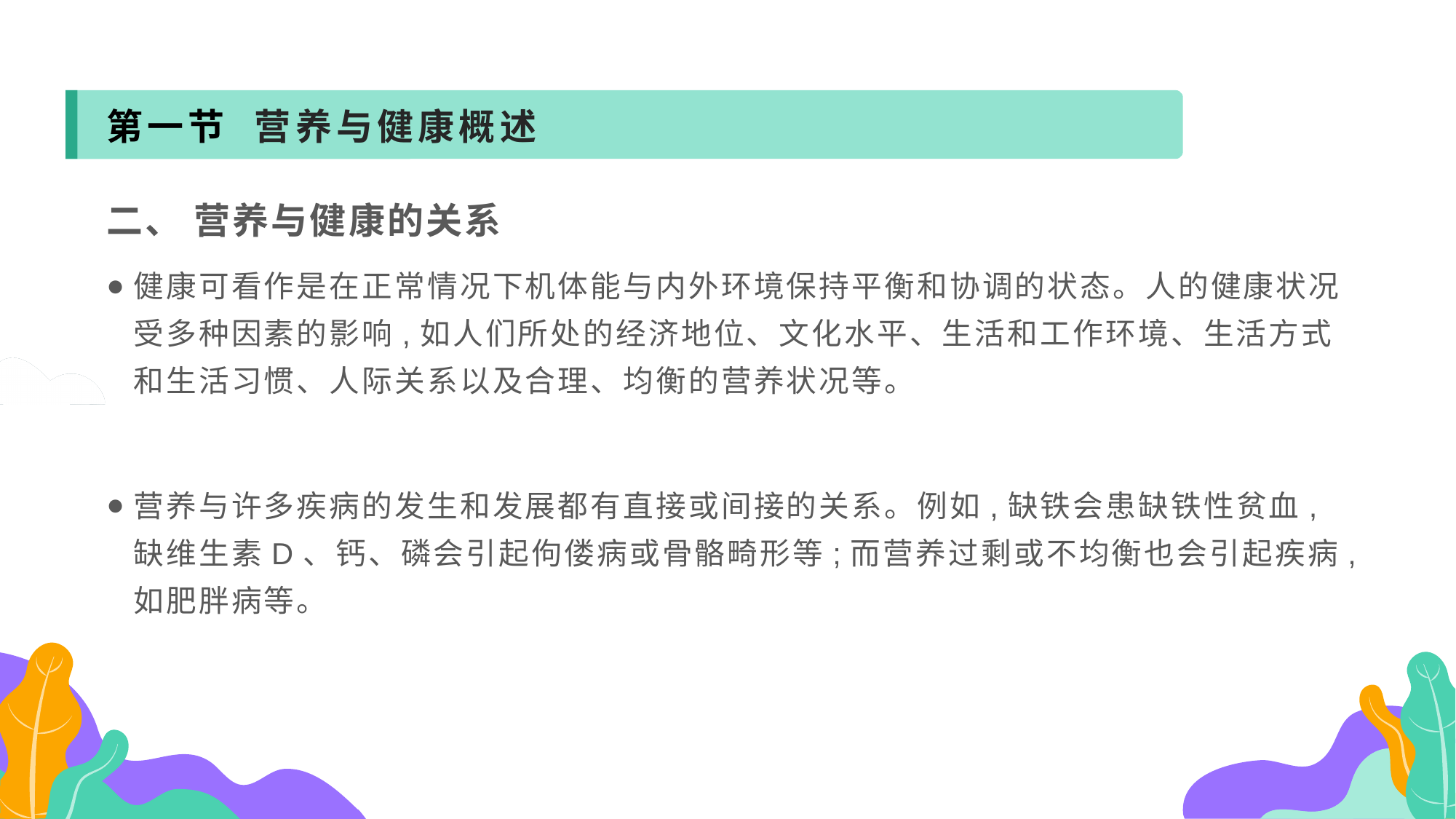

第一节  营养与健康概述
二、 营养与健康的关系
健康可看作是在正常情况下机体能与内外环境保持平衡和协调的状态。人的健康状况受多种因素的影响,如人们所处的经济地位、文化水平、生活和工作环境、生活方式和生活习惯、人际关系以及合理、均衡的营养状况等。

营养与许多疾病的发生和发展都有直接或间接的关系。例如,缺铁会患缺铁性贫血,缺维生素D、钙、磷会引起佝偻病或骨骼畸形等;而营养过剩或不均衡也会引起疾病,如肥胖病等。